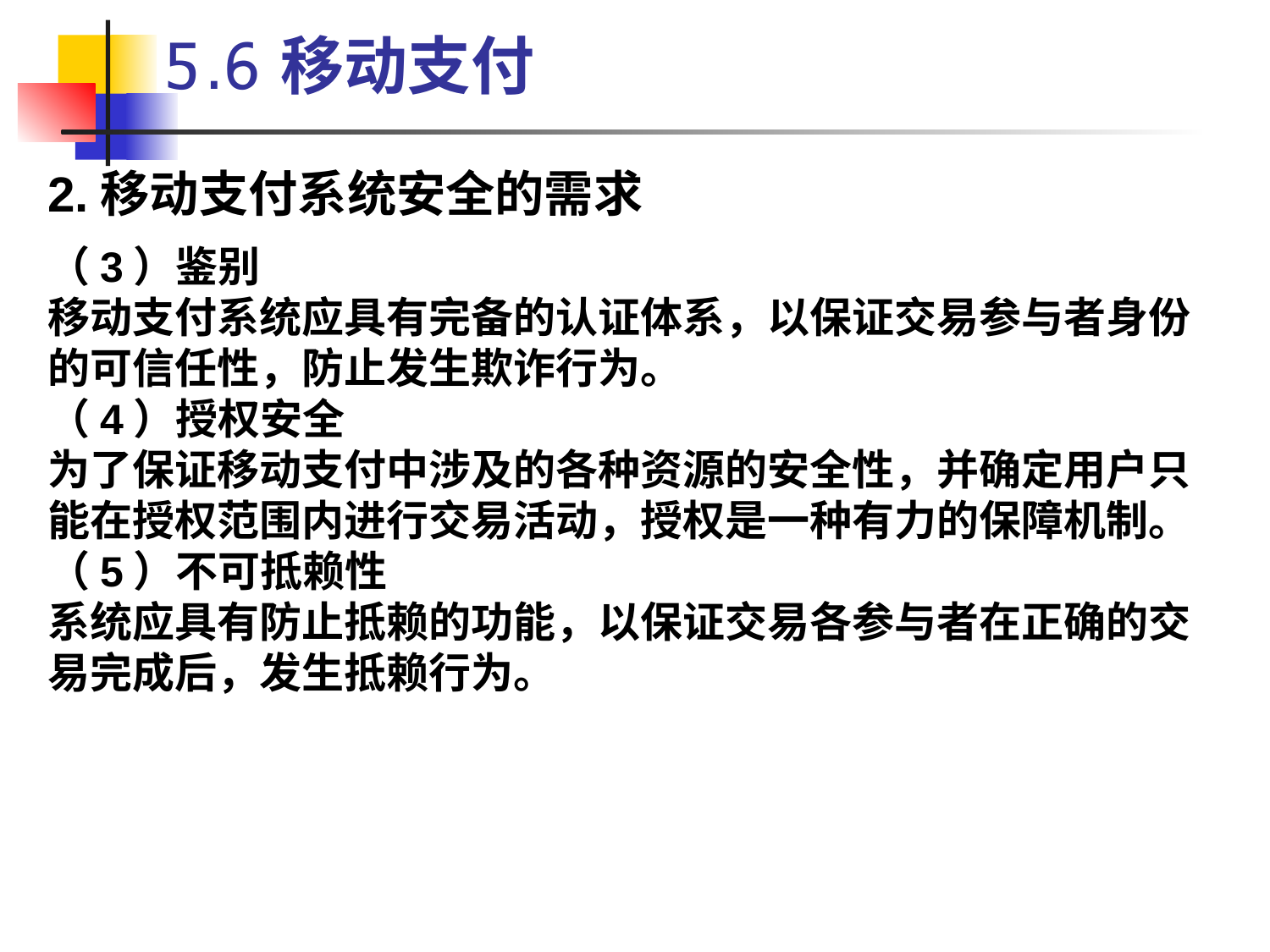

5.6移动支付
2.移动支付系统安全的需求
（3）鉴别
移动支付系统应具有完备的认证体系，以保证交易参与者身份的可信任性，防止发生欺诈行为。
（4）授权安全
为了保证移动支付中涉及的各种资源的安全性，并确定用户只能在授权范围内进行交易活动，授权是一种有力的保障机制。
（5）不可抵赖性
系统应具有防止抵赖的功能，以保证交易各参与者在正确的交易完成后，发生抵赖行为。